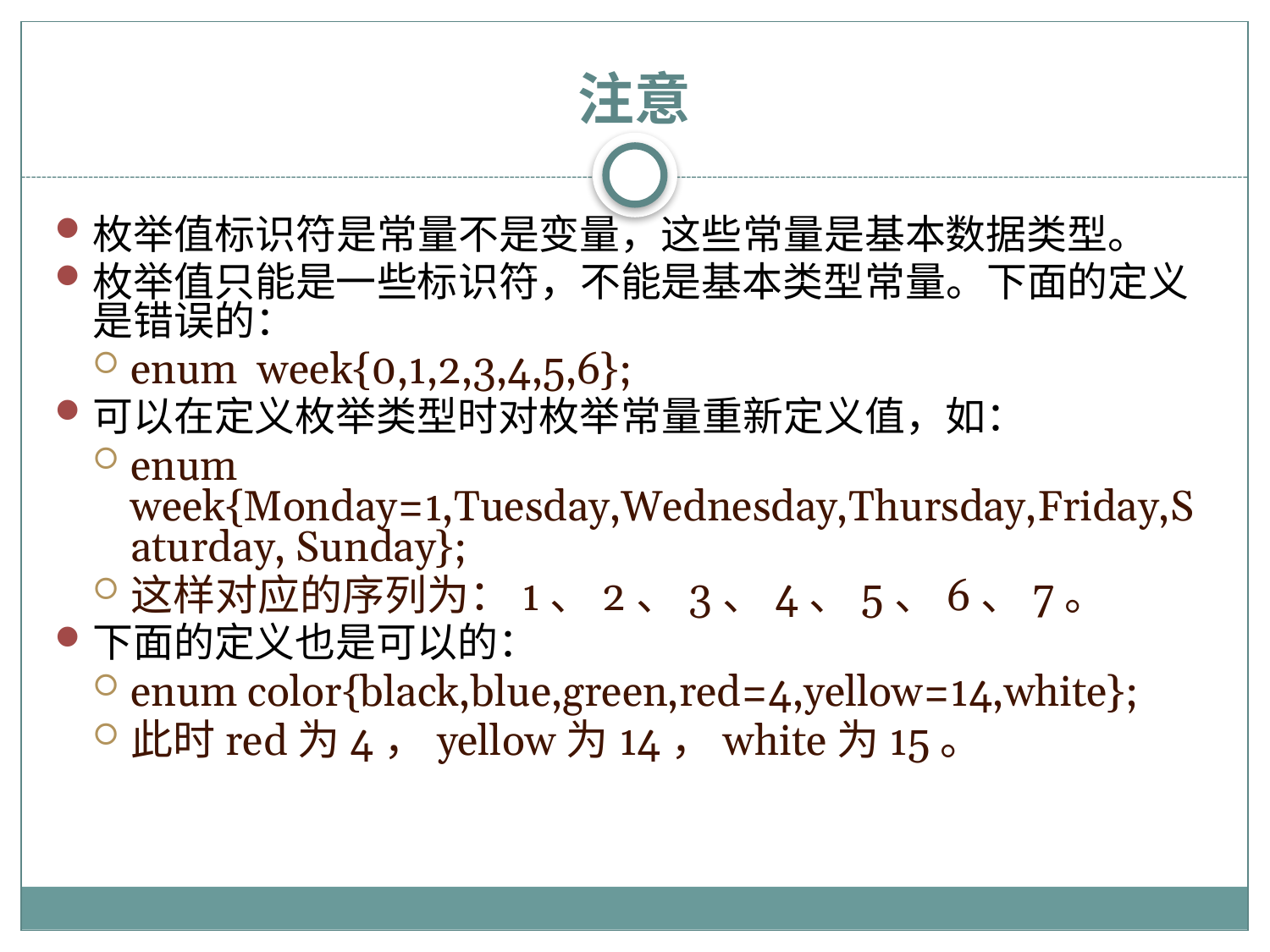

# 注意
枚举值标识符是常量不是变量，这些常量是基本数据类型。
枚举值只能是一些标识符，不能是基本类型常量。下面的定义是错误的：
enum  week{0,1,2,3,4,5,6};
可以在定义枚举类型时对枚举常量重新定义值，如：
enum  week{Monday=1,Tuesday,Wednesday,Thursday,Friday,Saturday, Sunday};
这样对应的序列为：1、2、3、4、5、6、7。
下面的定义也是可以的：
enum color{black,blue,green,red=4,yellow=14,white};
此时red为4，yellow为14，white为15。